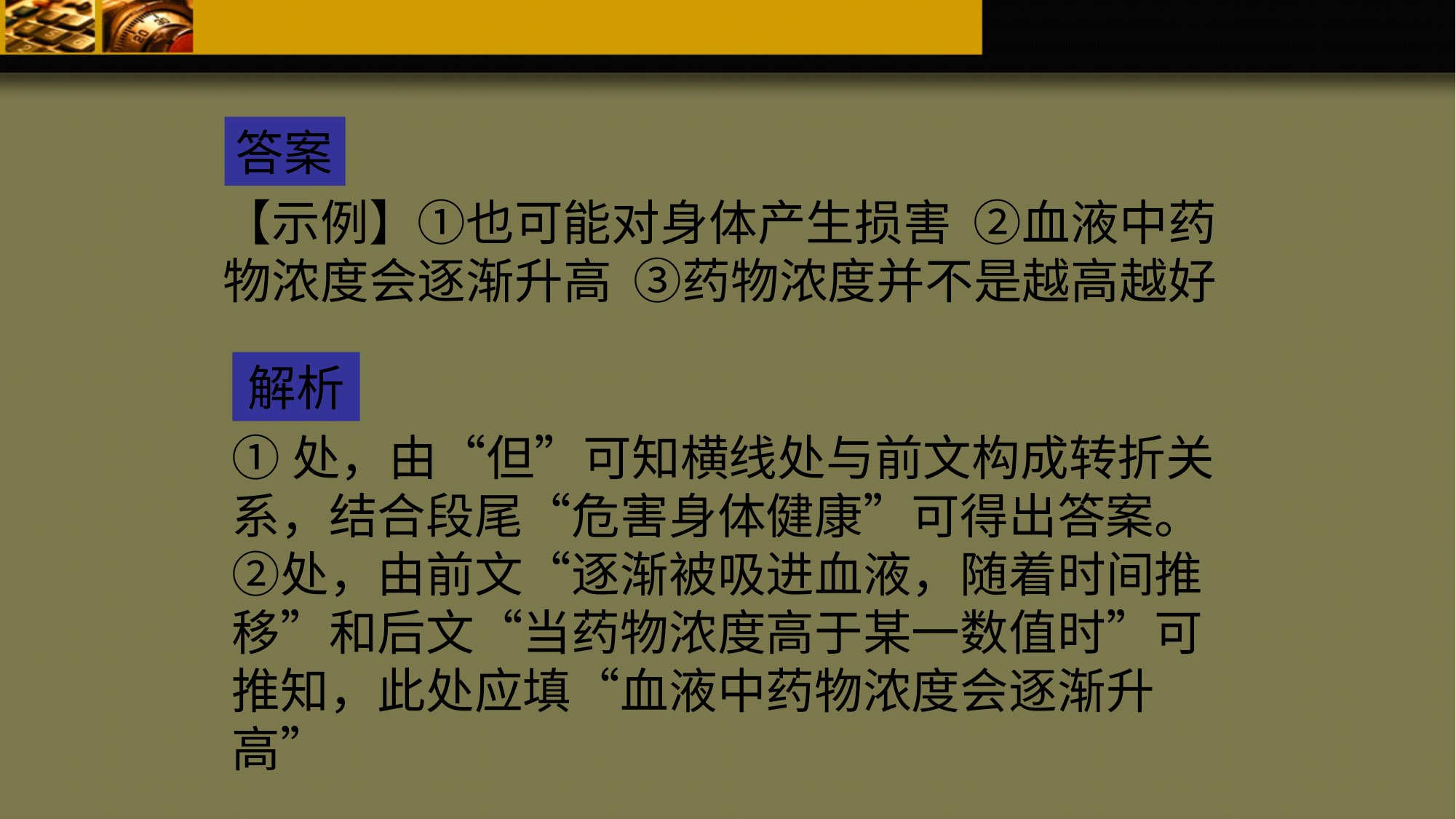

答案
【示例】①也可能对身体产生损害  ②血液中药物浓度会逐渐升高  ③药物浓度并不是越高越好
解析
①处，由“但”可知横线处与前文构成转折关系，结合段尾“危害身体健康”可得出答案。②处，由前文“逐渐被吸进血液，随着时间推移”和后文“当药物浓度高于某一数值时”可推知，此处应填“血液中药物浓度会逐渐升高”